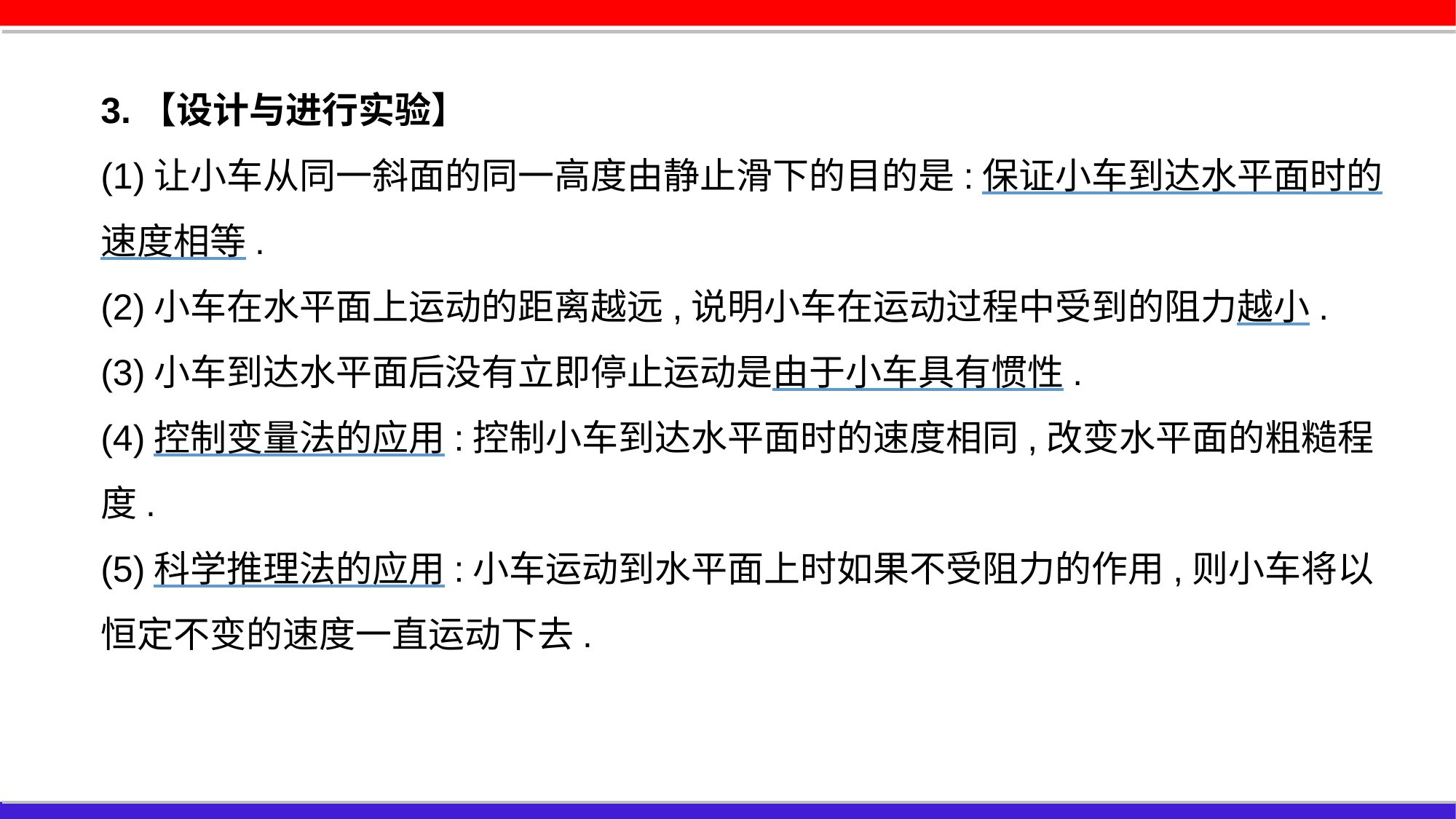

3.【设计与进行实验】
(1)让小车从同一斜面的同一高度由静止滑下的目的是:保证小车到达水平面时的速度相等.
(2)小车在水平面上运动的距离越远,说明小车在运动过程中受到的阻力越小.
(3)小车到达水平面后没有立即停止运动是由于小车具有惯性.
(4)控制变量法的应用:控制小车到达水平面时的速度相同,改变水平面的粗糙程度.
(5)科学推理法的应用:小车运动到水平面上时如果不受阻力的作用,则小车将以恒定不变的速度一直运动下去.